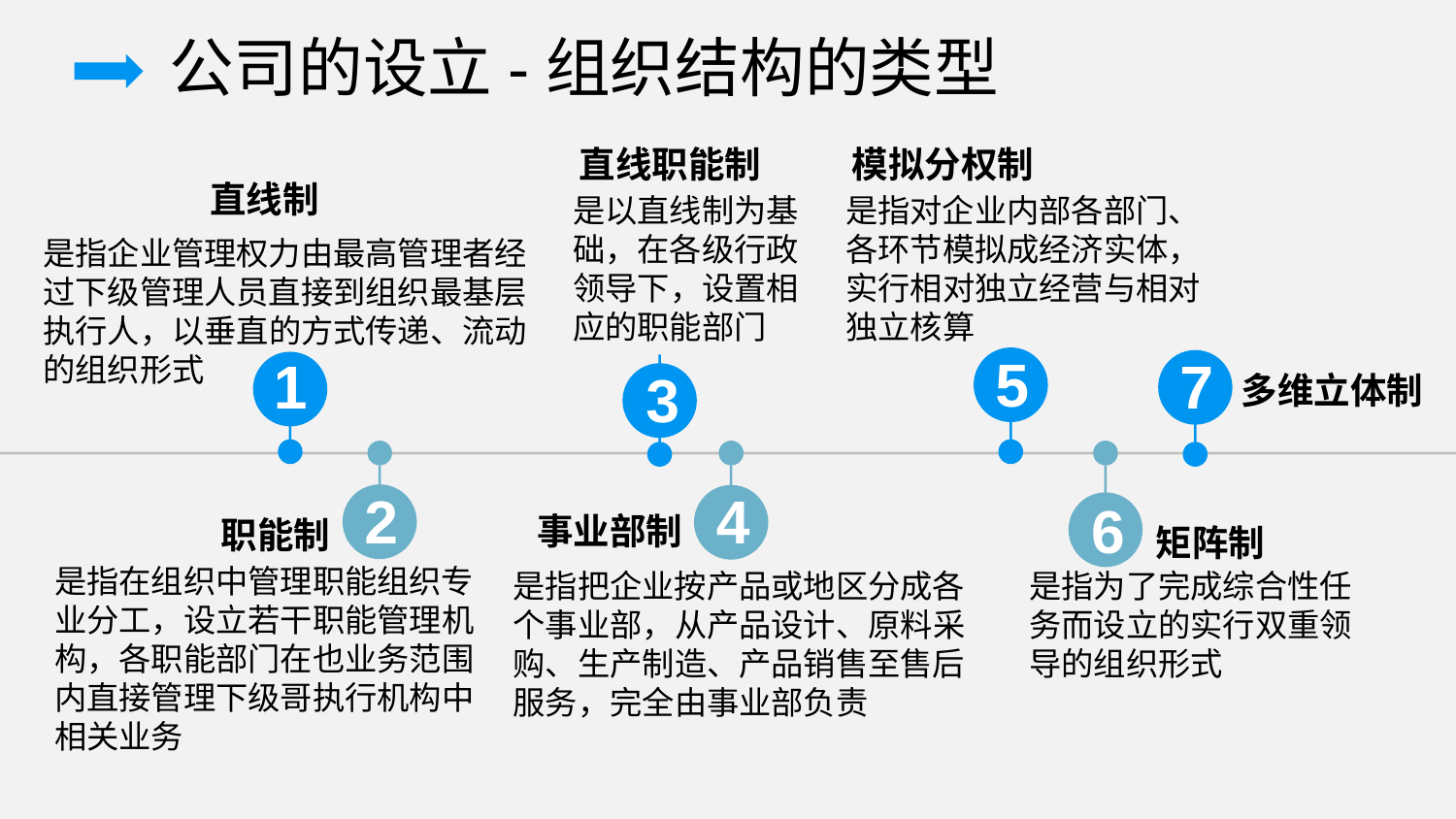

公司的设立-组织结构的类型
直线职能制
模拟分权制
直线制
是以直线制为基础，在各级行政领导下，设置相应的职能部门
是指对企业内部各部门、各环节模拟成经济实体，实行相对独立经营与相对独立核算
是指企业管理权力由最高管理者经过下级管理人员直接到组织最基层执行人，以垂直的方式传递、流动的组织形式
5

7

1

3

多维立体制

2

4

6

事业部制
职能制
矩阵制
是指在组织中管理职能组织专业分工，设立若干职能管理机构，各职能部门在也业务范围内直接管理下级哥执行机构中相关业务
是指把企业按产品或地区分成各个事业部，从产品设计、原料采购、生产制造、产品销售至售后服务，完全由事业部负责
是指为了完成综合性任务而设立的实行双重领导的组织形式